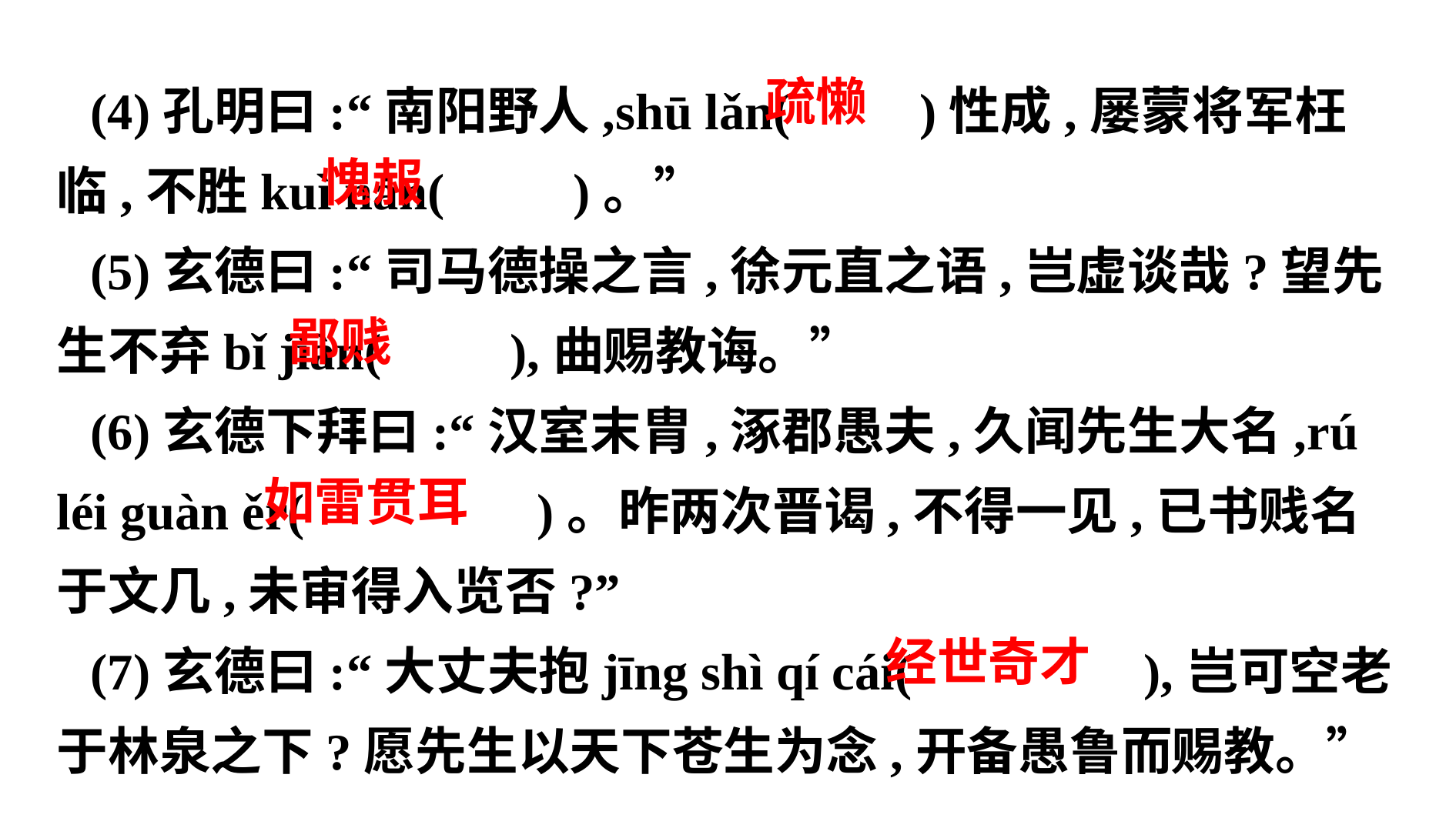

(4)孔明曰:“南阳野人,shū lǎn(          )性成,屡蒙将军枉临,不胜kuì nǎn(          )。”
(5)玄德曰:“司马德操之言,徐元直之语,岂虚谈哉?望先生不弃bǐ jiàn(          ),曲赐教诲。”
(6)玄德下拜曰:“汉室末胄,涿郡愚夫,久闻先生大名,rú léi guàn ěr(                  )。昨两次晋谒,不得一见,已书贱名于文几,未审得入览否?”
(7)玄德曰:“大丈夫抱jīng shì qí cái(                  ),岂可空老于林泉之下?愿先生以天下苍生为念,开备愚鲁而赐教。”
 疏懒
 愧赧
 鄙贱
 如雷贯耳
 经世奇才